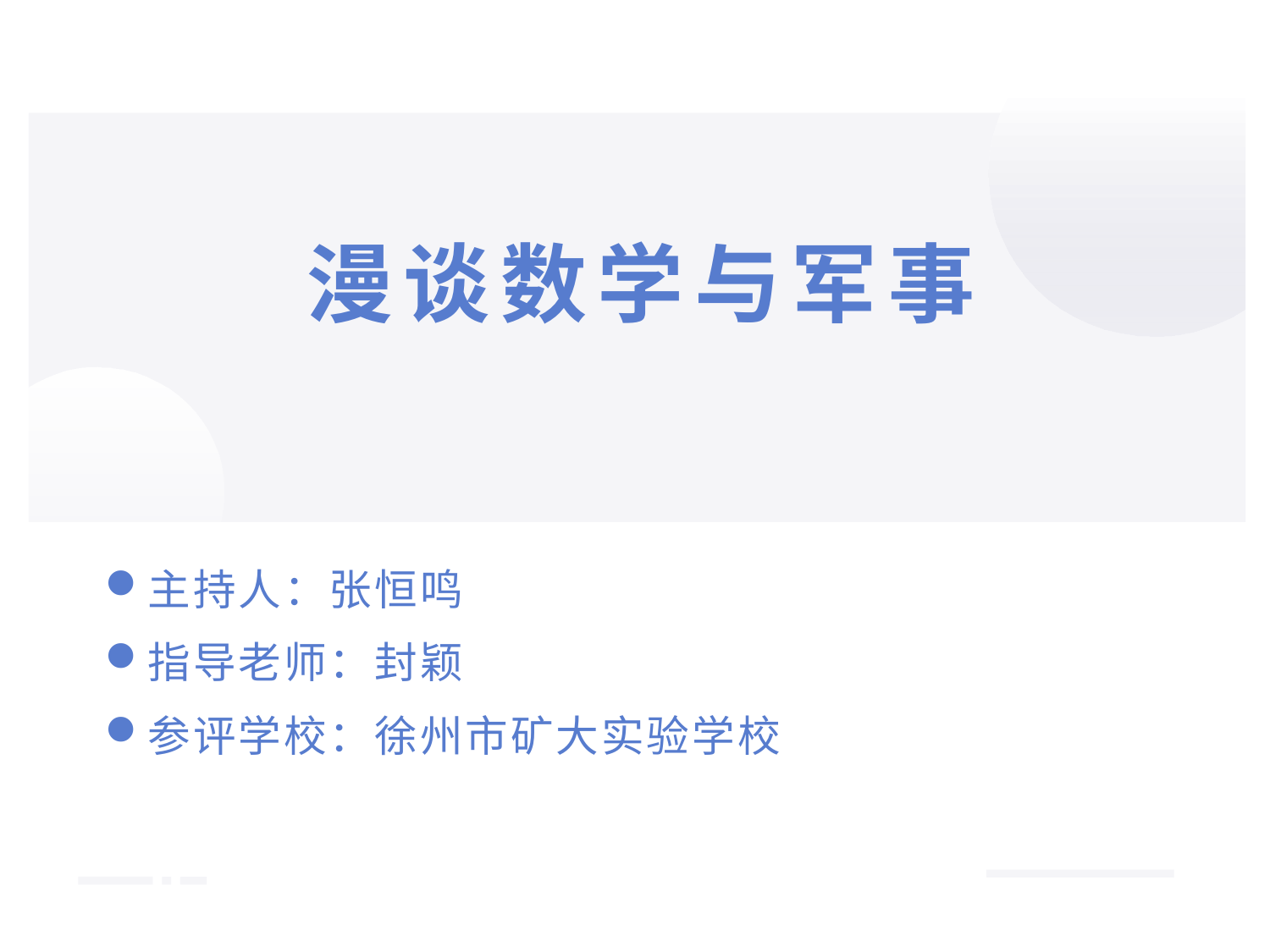

# 漫谈数学与军事
主持人：张恒鸣
指导老师：封颖
参评学校：徐州市矿大实验学校